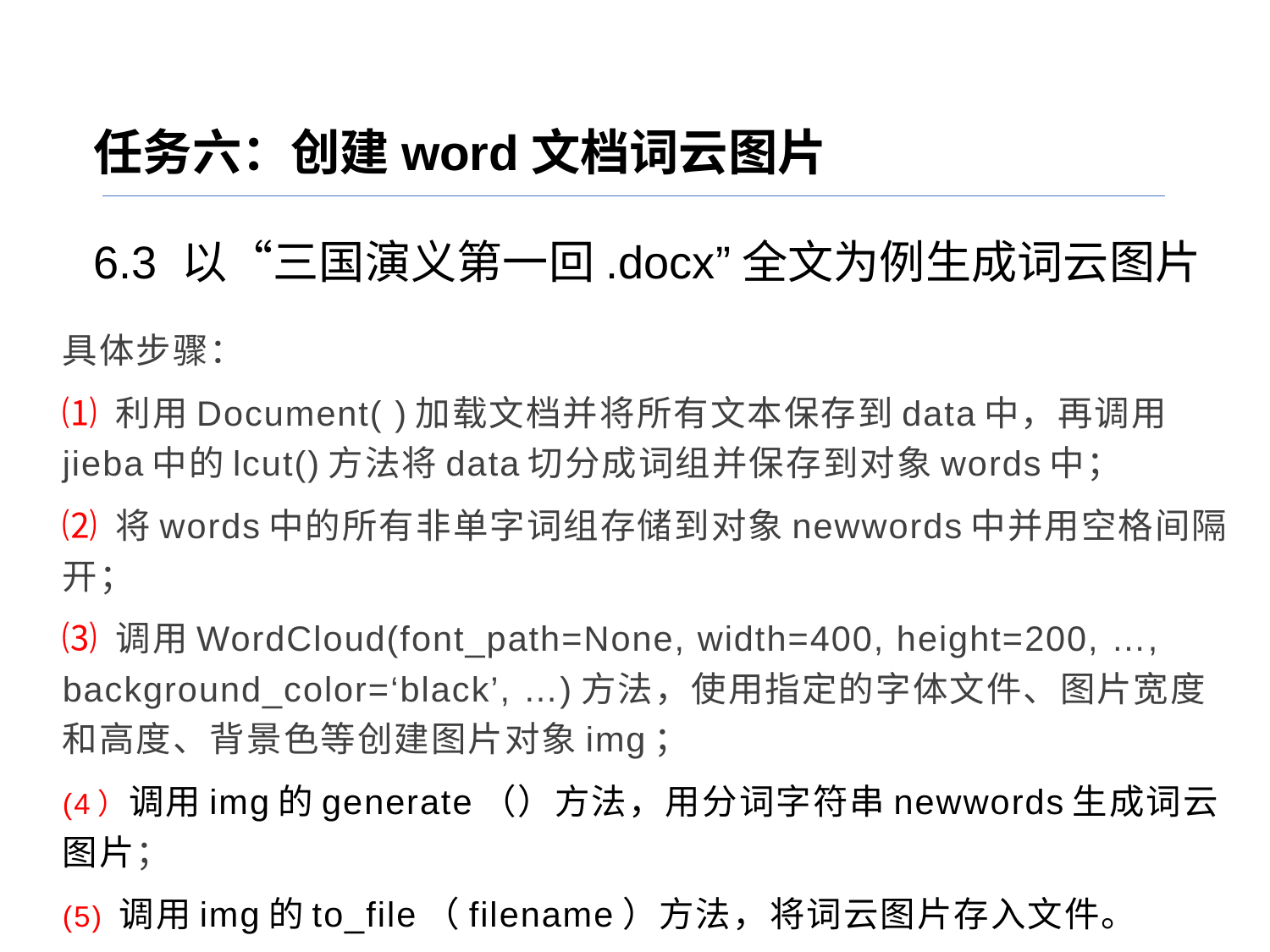

任务六：创建word文档词云图片
6.3 以“三国演义第一回.docx”全文为例生成词云图片
具体步骤：
⑴ 利用Document( )加载文档并将所有文本保存到data中，再调用jieba中的lcut()方法将data切分成词组并保存到对象words中；
⑵ 将words中的所有非单字词组存储到对象newwords中并用空格间隔开；
⑶ 调用WordCloud(font_path=None, width=400, height=200, …, background_color=‘black’, …)方法，使用指定的字体文件、图片宽度和高度、背景色等创建图片对象img；
(4）调用img的generate（）方法，用分词字符串newwords生成词云图片；
(5) 调用img的to_file（filename）方法，将词云图片存入文件。